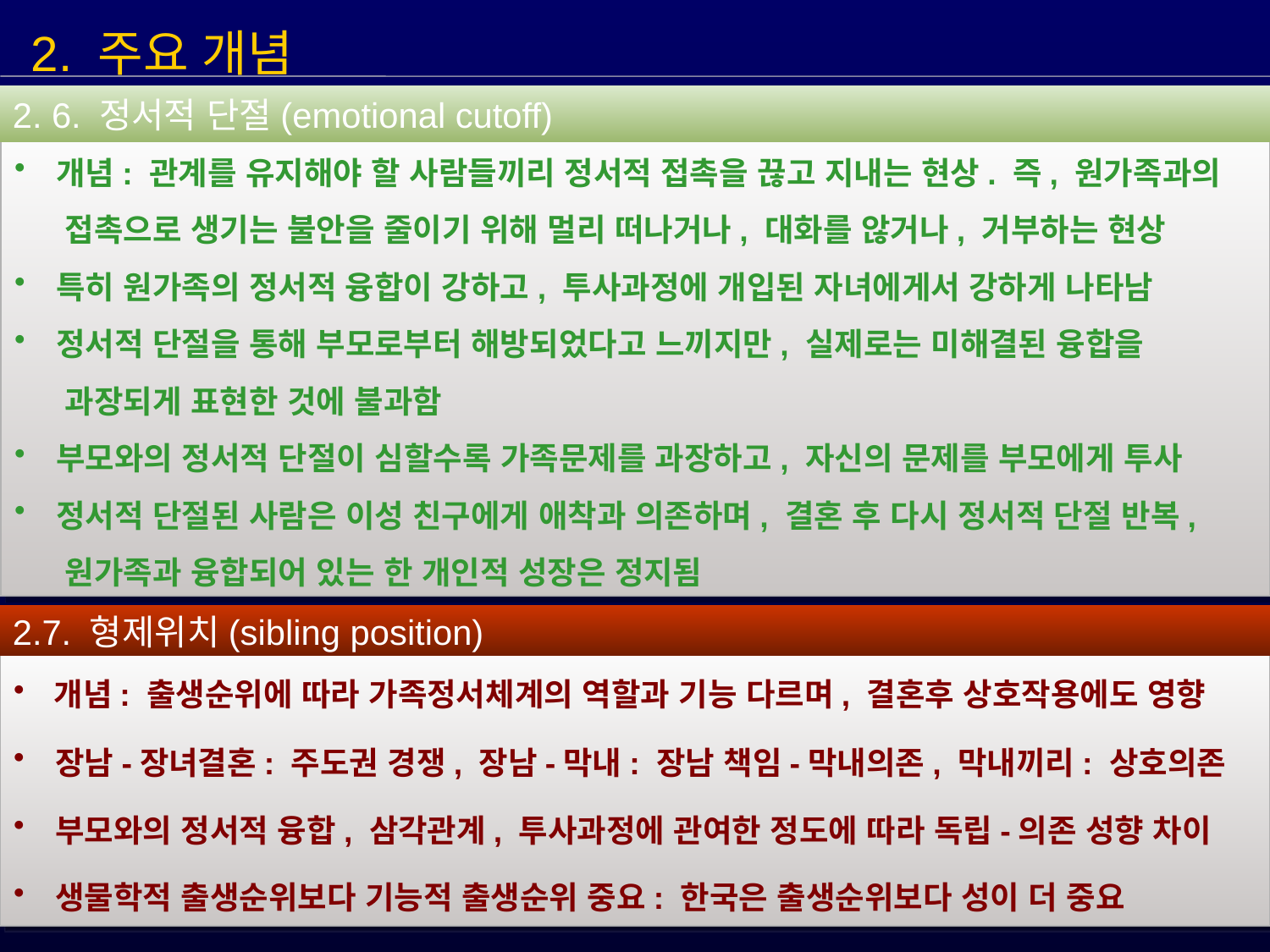

2. 주요 개념

2. 6. 정서적 단절(emotional cutoff)
 개념: 관계를 유지해야 할 사람들끼리 정서적 접촉을 끊고 지내는 현상. 즉, 원가족과의
  접촉으로 생기는 불안을 줄이기 위해 멀리 떠나거나, 대화를 않거나, 거부하는 현상
 특히 원가족의 정서적 융합이 강하고, 투사과정에 개입된 자녀에게서 강하게 나타남
 정서적 단절을 통해 부모로부터 해방되었다고 느끼지만, 실제로는 미해결된 융합을
  과장되게 표현한 것에 불과함
 부모와의 정서적 단절이 심할수록 가족문제를 과장하고, 자신의 문제를 부모에게 투사
 정서적 단절된 사람은 이성 친구에게 애착과 의존하며, 결혼 후 다시 정서적 단절 반복,
  원가족과 융합되어 있는 한 개인적 성장은 정지됨
2.7. 형제위치(sibling position)
 개념: 출생순위에 따라 가족정서체계의 역할과 기능 다르며, 결혼후 상호작용에도 영향
 장남-장녀결혼: 주도권 경쟁, 장남-막내: 장남 책임-막내의존, 막내끼리: 상호의존
 부모와의 정서적 융합, 삼각관계, 투사과정에 관여한 정도에 따라 독립-의존 성향 차이
 생물학적 출생순위보다 기능적 출생순위 중요: 한국은 출생순위보다 성이 더 중요